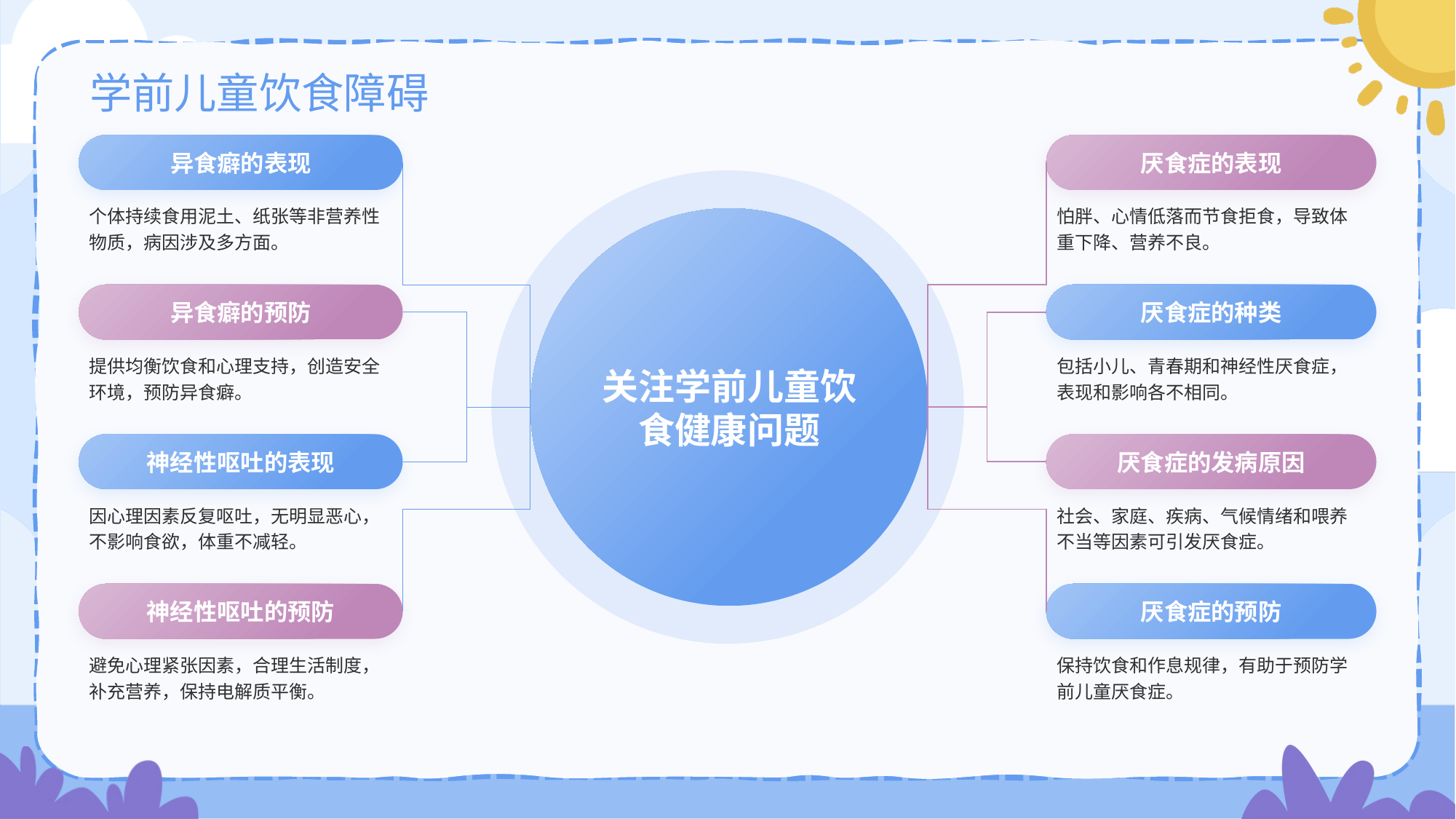

# 学前儿童饮食障碍
异食癖的表现
个体持续食用泥土、纸张等非营养性物质，病因涉及多方面。
厌食症的表现
怕胖、心情低落而节食拒食，导致体重下降、营养不良。
关注学前儿童饮食健康问题

异食癖的预防
提供均衡饮食和心理支持，创造安全环境，预防异食癖。
厌食症的种类
包括小儿、青春期和神经性厌食症，表现和影响各不相同。
神经性呕吐的表现
因心理因素反复呕吐，无明显恶心，不影响食欲，体重不减轻。
厌食症的发病原因
社会、家庭、疾病、气候情绪和喂养不当等因素可引发厌食症。
神经性呕吐的预防
避免心理紧张因素，合理生活制度，补充营养，保持电解质平衡。
厌食症的预防
保持饮食和作息规律，有助于预防学前儿童厌食症。